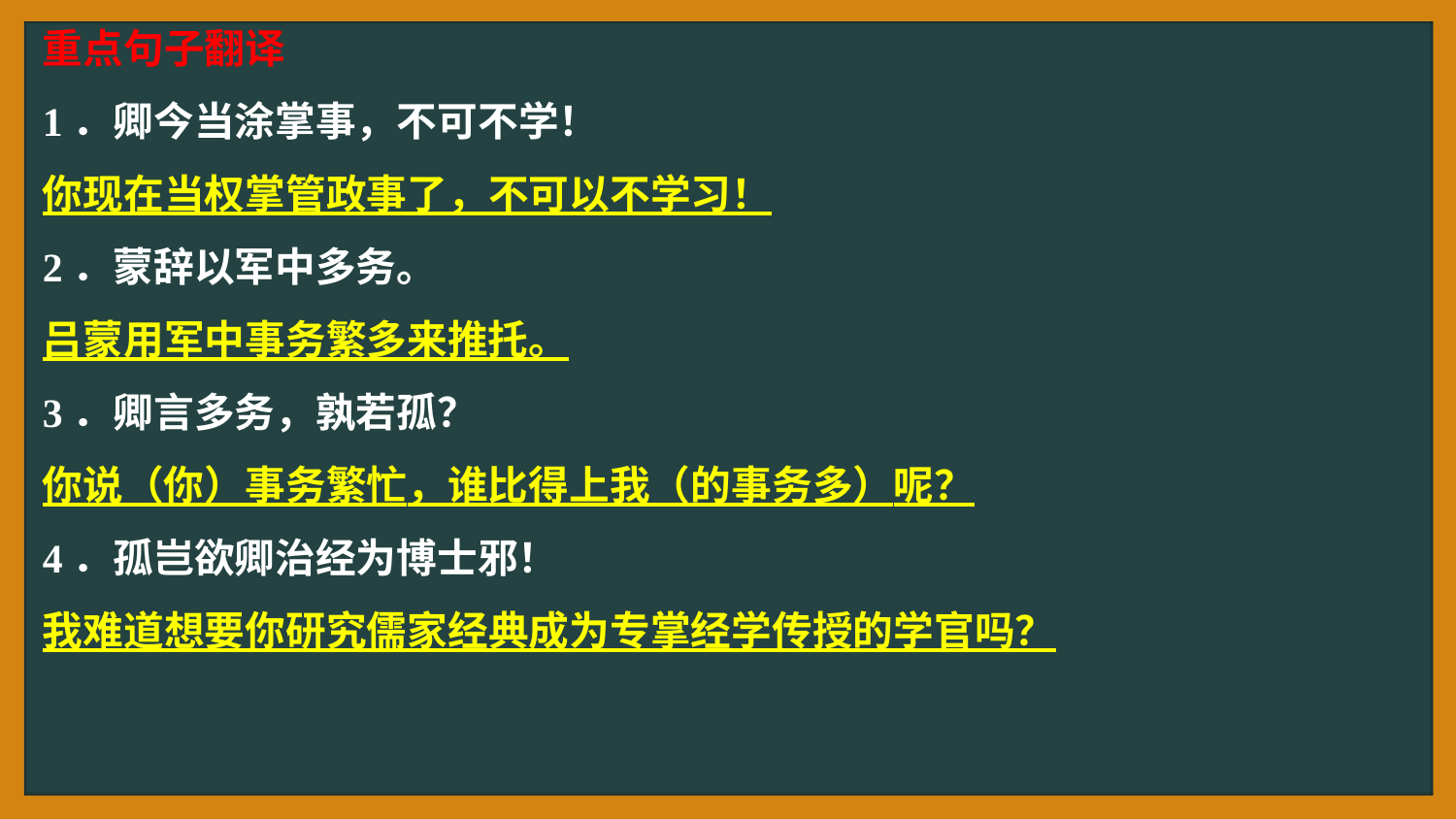

重点句子翻译
1．卿今当涂掌事，不可不学！
你现在当权掌管政事了，不可以不学习！
2．蒙辞以军中多务。
吕蒙用军中事务繁多来推托。
3．卿言多务，孰若孤？
你说（你）事务繁忙，谁比得上我（的事务多）呢？
4．孤岂欲卿治经为博士邪！
我难道想要你研究儒家经典成为专掌经学传授的学官吗？